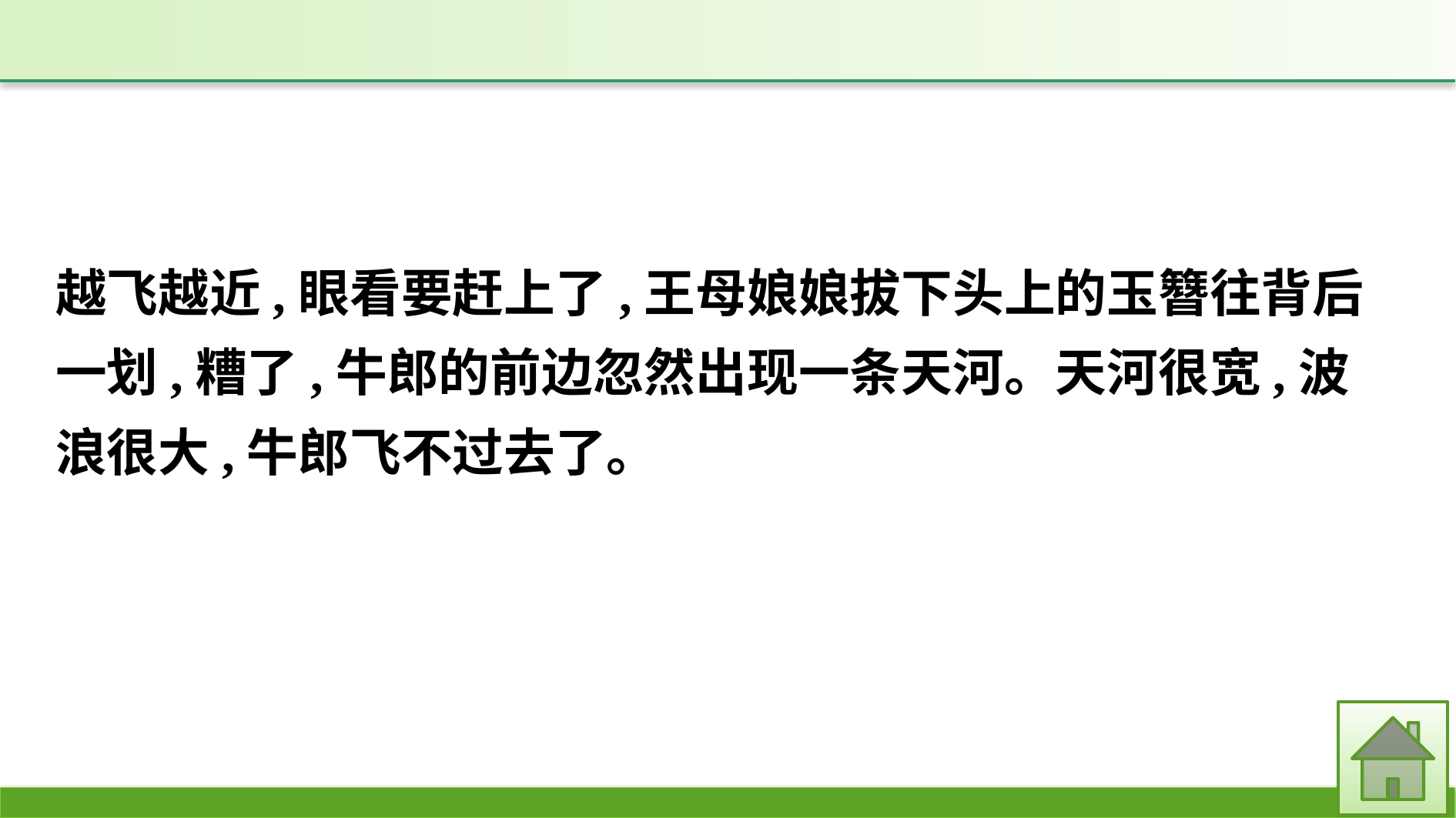

越飞越近,眼看要赶上了,王母娘娘拔下头上的玉簪往背后一划,糟了,牛郎的前边忽然出现一条天河。天河很宽,波浪很大,牛郎飞不过去了。